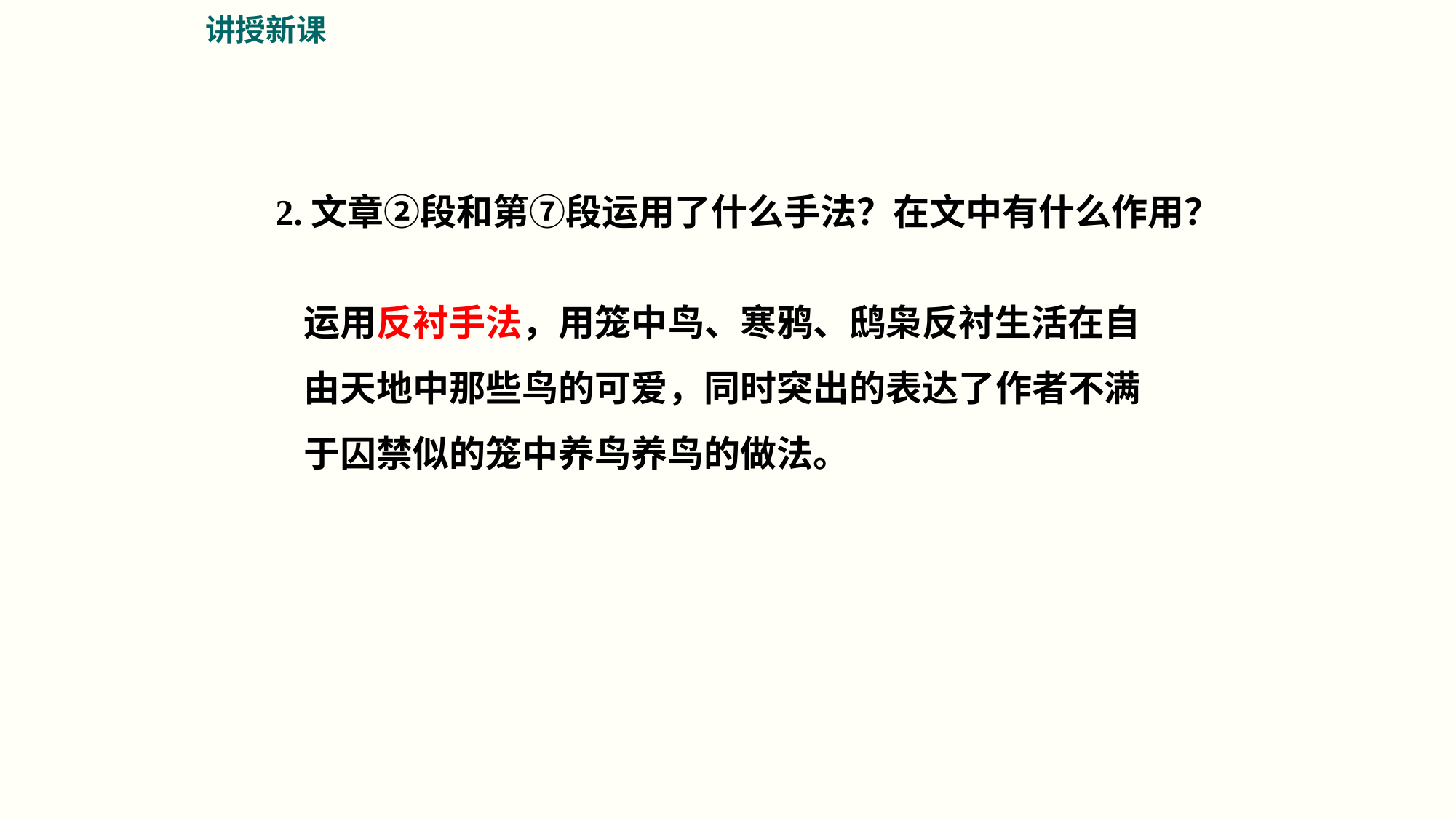

讲授新课
2.文章②段和第⑦段运用了什么手法？在文中有什么作用？
运用反衬手法，用笼中鸟、寒鸦、鸱枭反衬生活在自由天地中那些鸟的可爱，同时突出的表达了作者不满于囚禁似的笼中养鸟养鸟的做法。